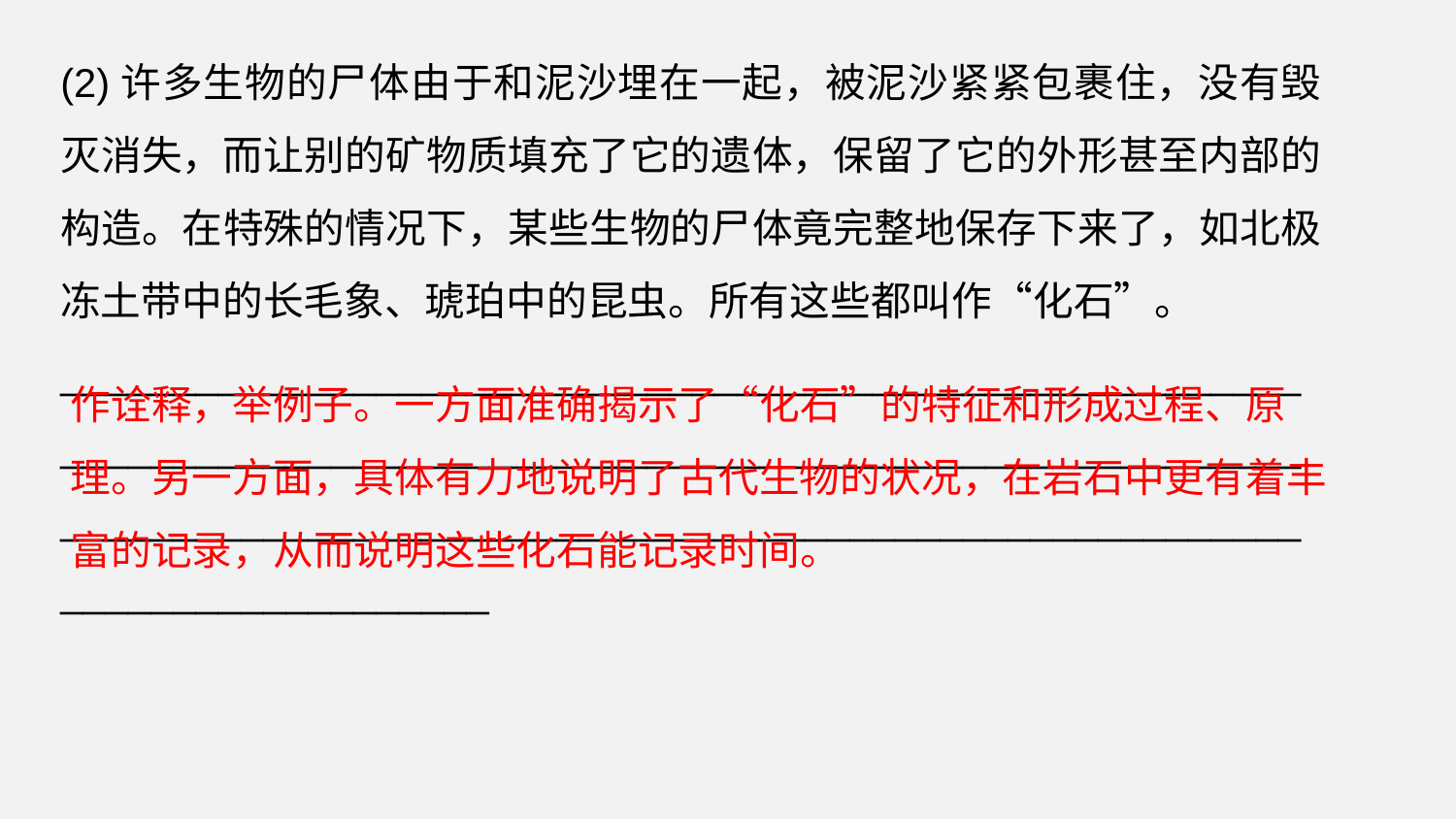

(2)许多生物的尸体由于和泥沙埋在一起，被泥沙紧紧包裹住，没有毁灭消失，而让别的矿物质填充了它的遗体，保留了它的外形甚至内部的构造。在特殊的情况下，某些生物的尸体竟完整地保存下来了，如北极冻土带中的长毛象、琥珀中的昆虫。所有这些都叫作“化石”。
________________________________________________________________________________________________________________________________________________________________________________________
作诠释，举例子。一方面准确揭示了“化石”的特征和形成过程、原理。另一方面，具体有力地说明了古代生物的状况，在岩石中更有着丰富的记录，从而说明这些化石能记录时间。